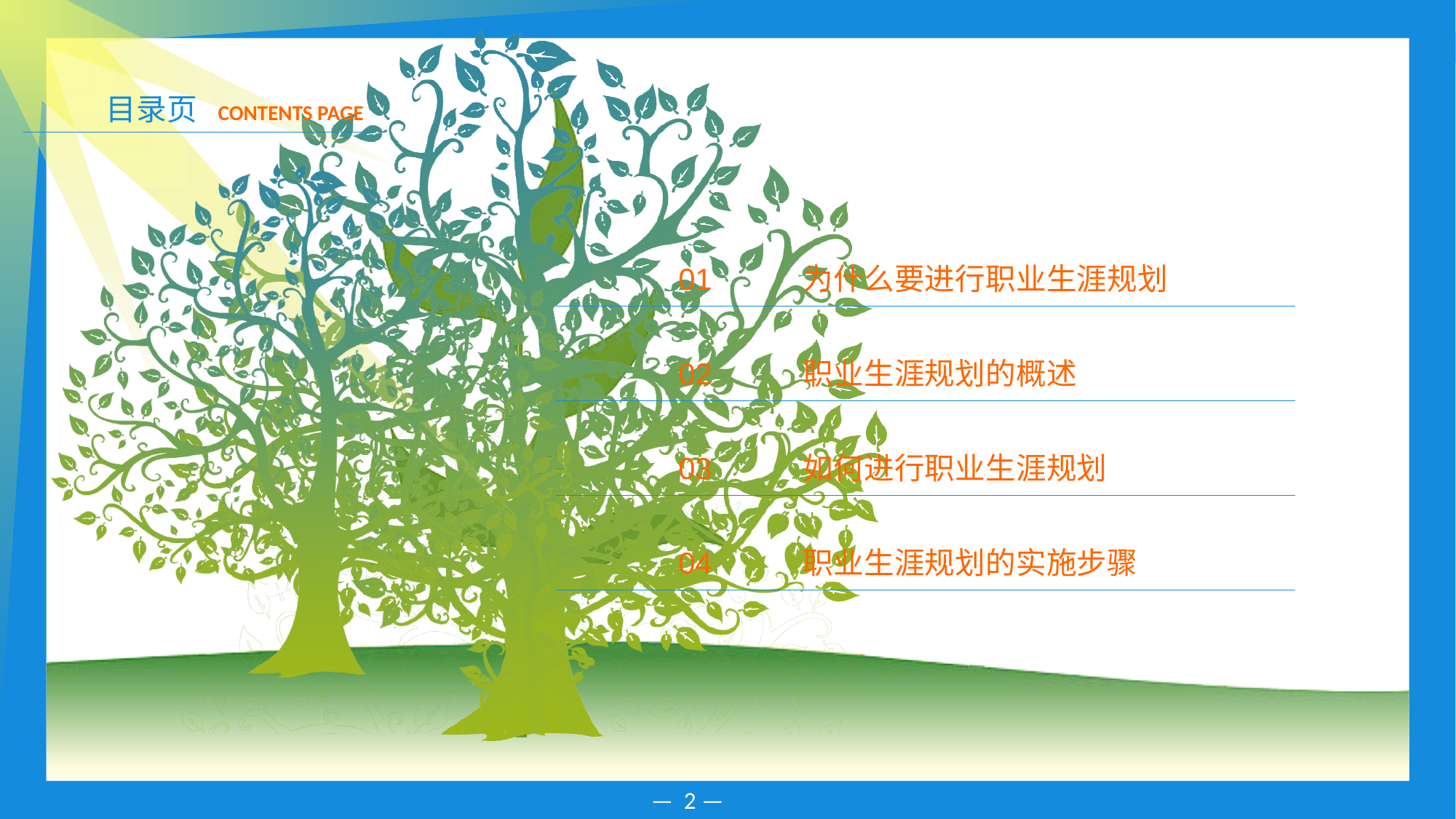

01          为什么要进行职业生涯规划
02          职业生涯规划的概述
03          如何进行职业生涯规划
04          职业生涯规划的实施步骤